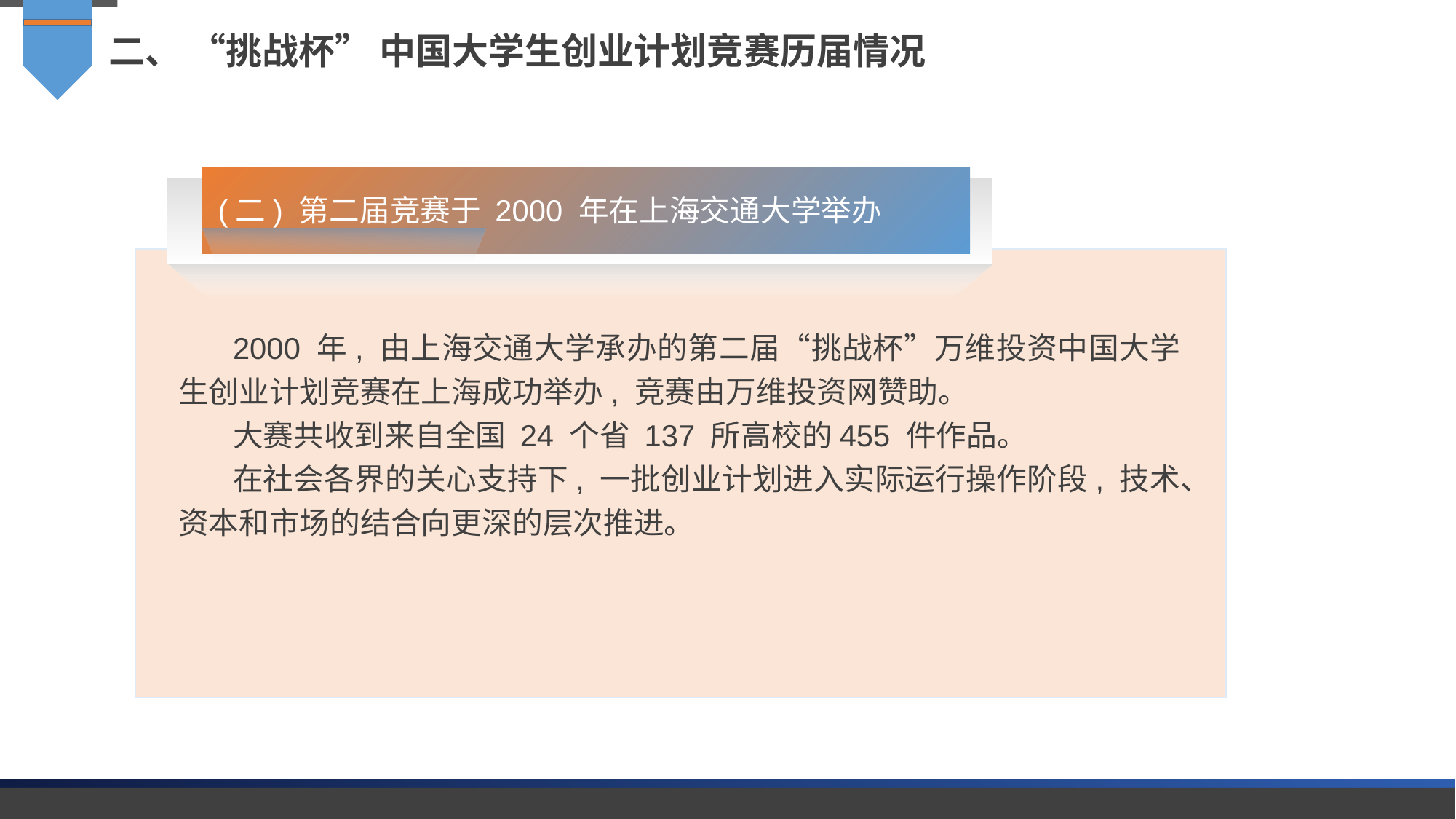

二、 “挑战杯” 中国大学生创业计划竞赛历届情况

(二) 第二届竞赛于 2000 年在上海交通大学举办

2000 年, 由上海交通大学承办的第二届“挑战杯”万维投资中国大学生创业计划竞赛在上海成功举办, 竞赛由万维投资网赞助。
大赛共收到来自全国 24 个省 137 所高校的455 件作品。
在社会各界的关心支持下, 一批创业计划进入实际运行操作阶段, 技术、资本和市场的结合向更深的层次推进。